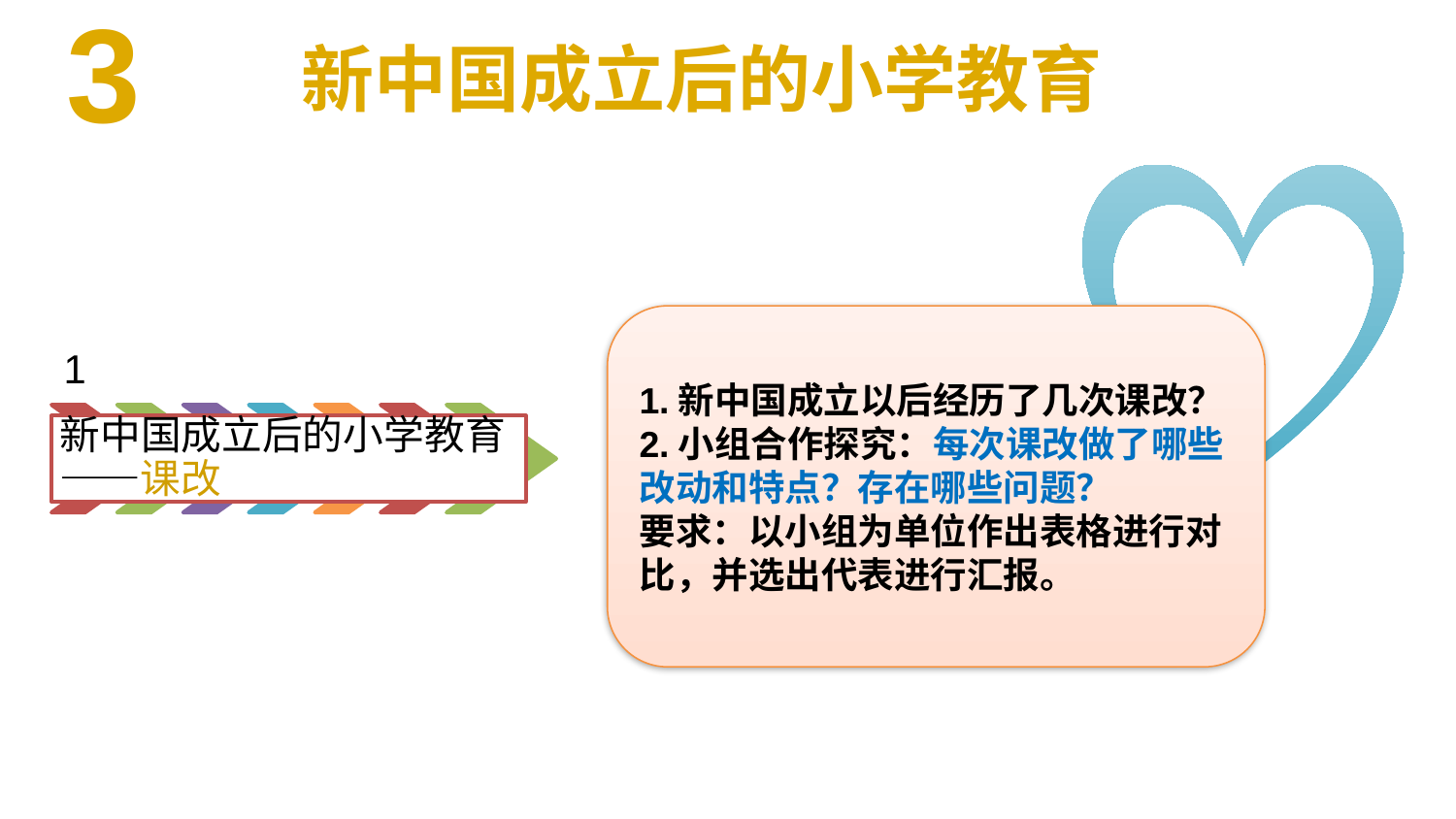

3
新中国成立后的小学教育

1.新中国成立以后经历了几次课改？
2.小组合作探究：每次课改做了哪些改动和特点？存在哪些问题？
要求：以小组为单位作出表格进行对比，并选出代表进行汇报。
1

新中国成立后的小学教育——课改